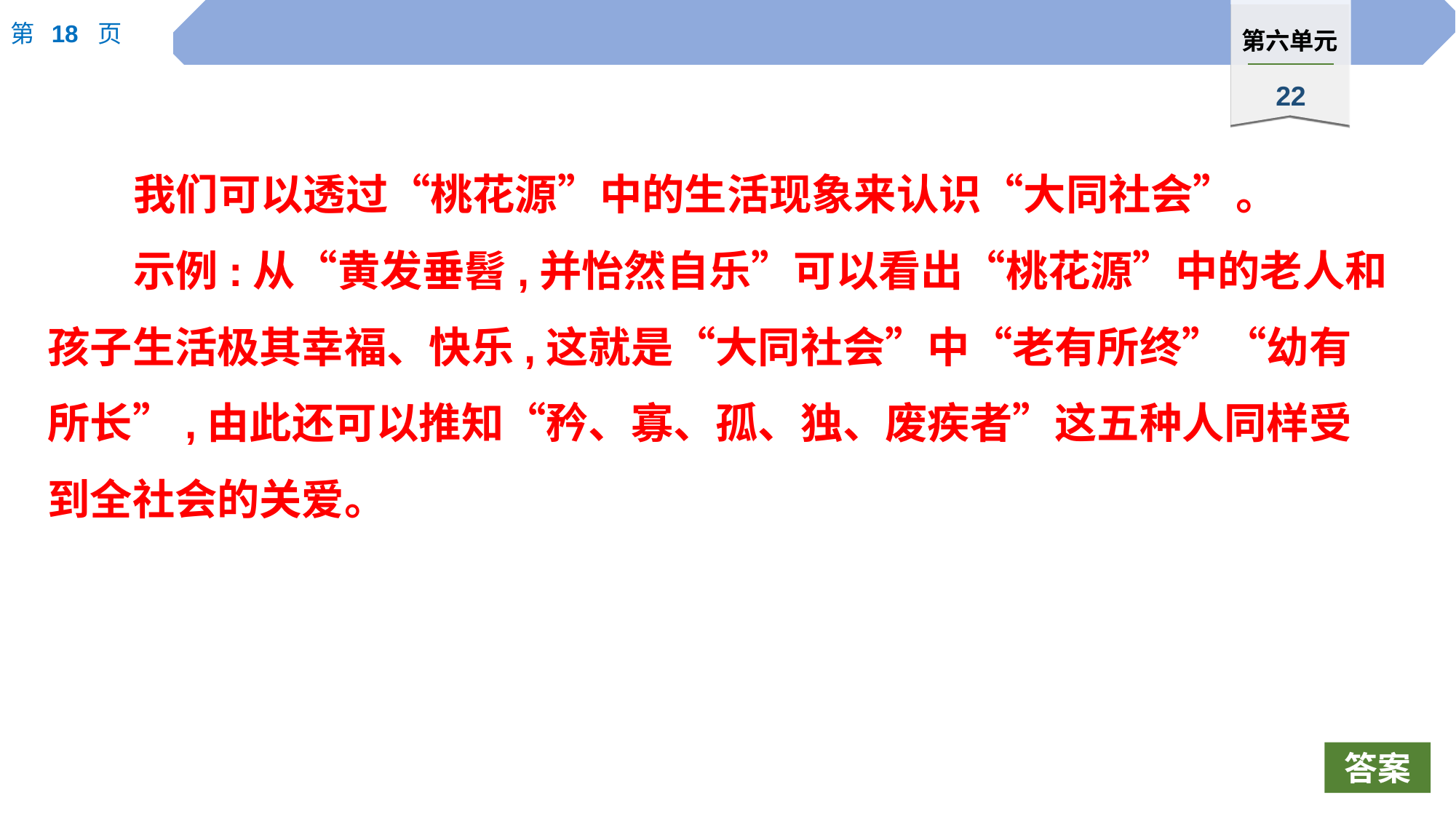

我们可以透过“桃花源”中的生活现象来认识“大同社会”。
示例:从“黄发垂髫,并怡然自乐”可以看出“桃花源”中的老人和孩子生活极其幸福、快乐,这就是“大同社会”中“老有所终”“幼有所长”,由此还可以推知“矜、寡、孤、独、废疾者”这五种人同样受到全社会的关爱。
答案